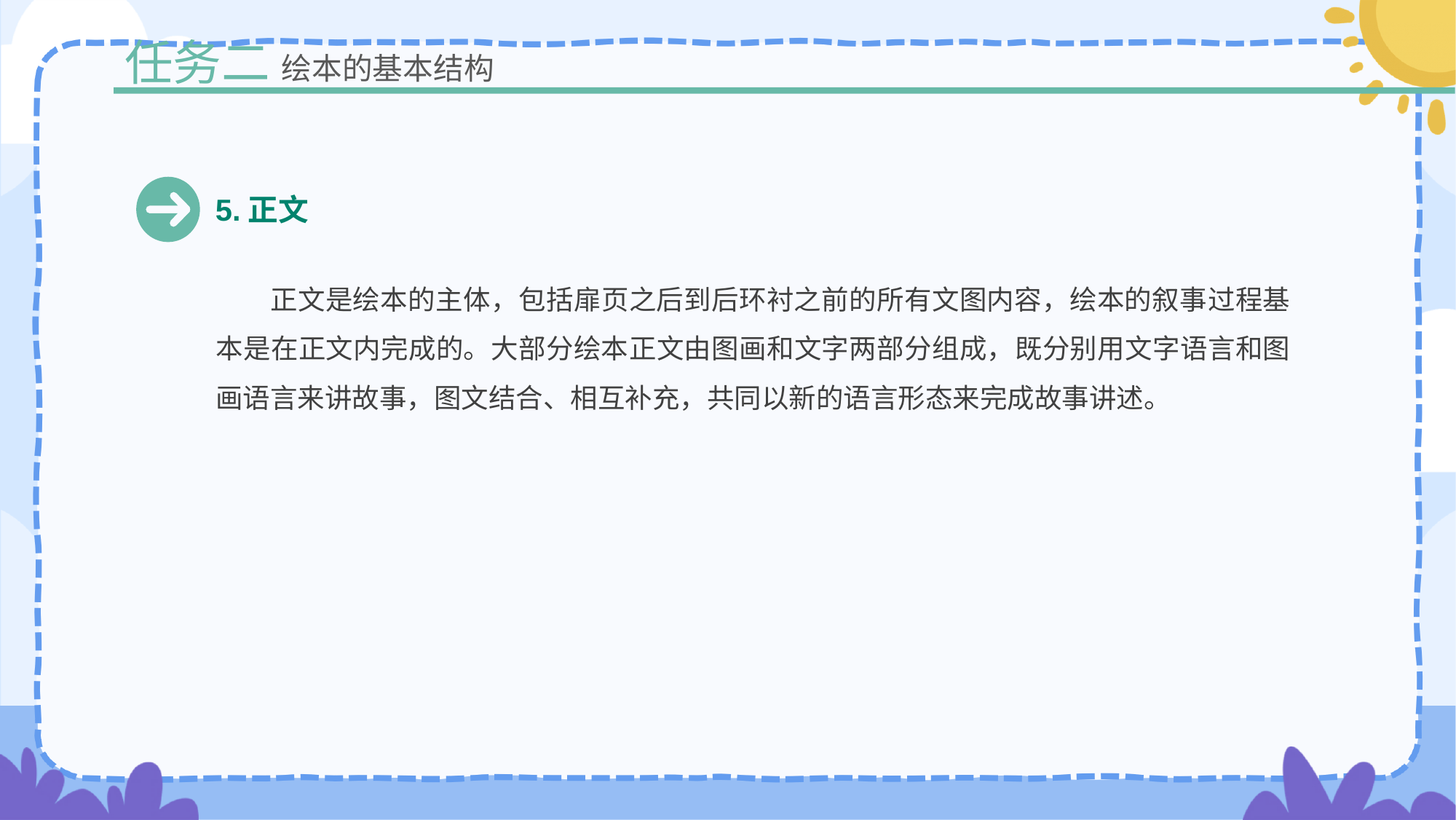

任务二
绘本的基本结构

5.正文
正文是绘本的主体，包括扉页之后到后环衬之前的所有文图内容，绘本的叙事过程基本是在正文内完成的。大部分绘本正文由图画和文字两部分组成，既分别用文字语言和图画语言来讲故事，图文结合、相互补充，共同以新的语言形态来完成故事讲述。